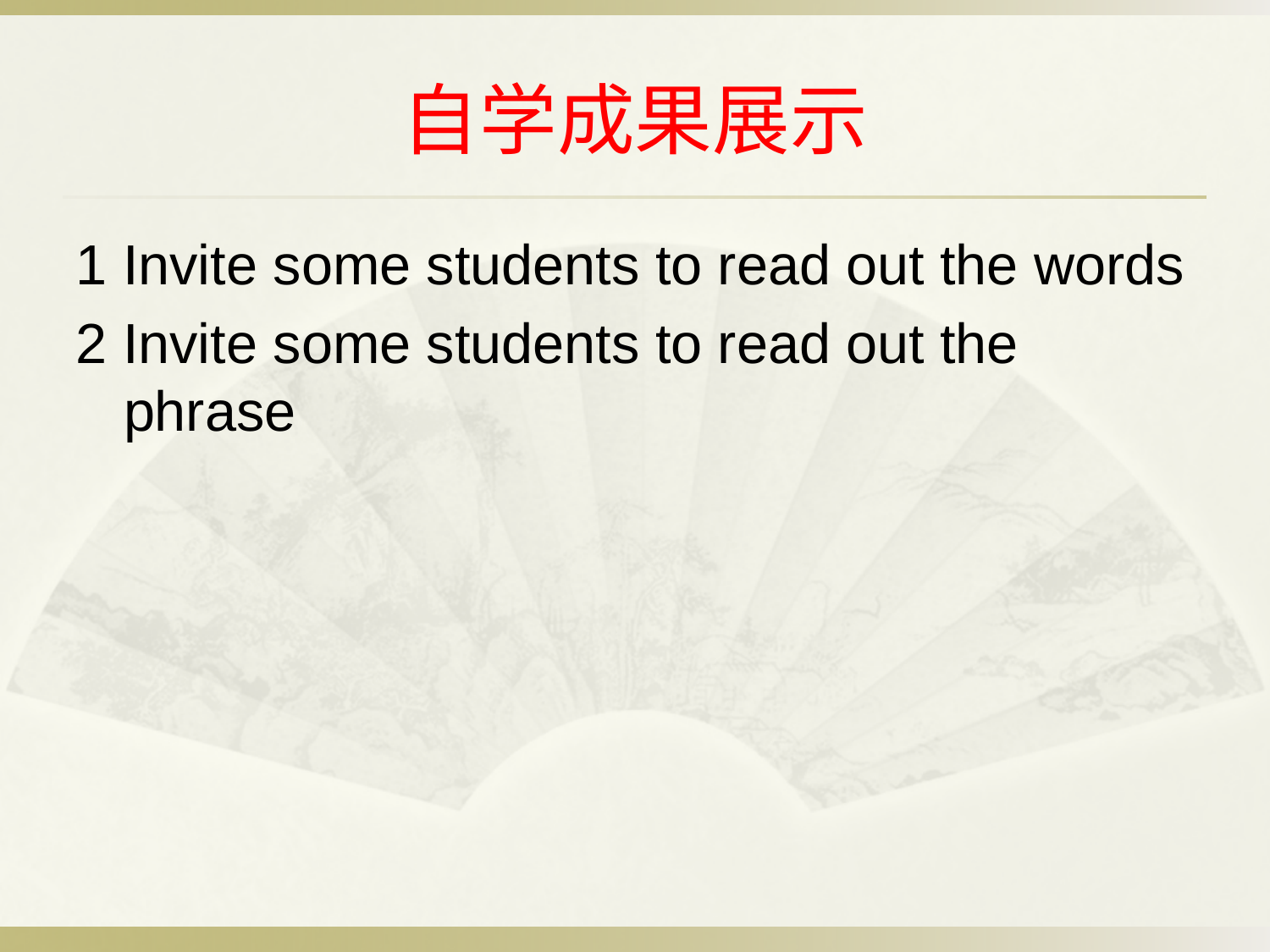

# 自学成果展示
1 Invite some students to read out the words
2 Invite some students to read out the phrase